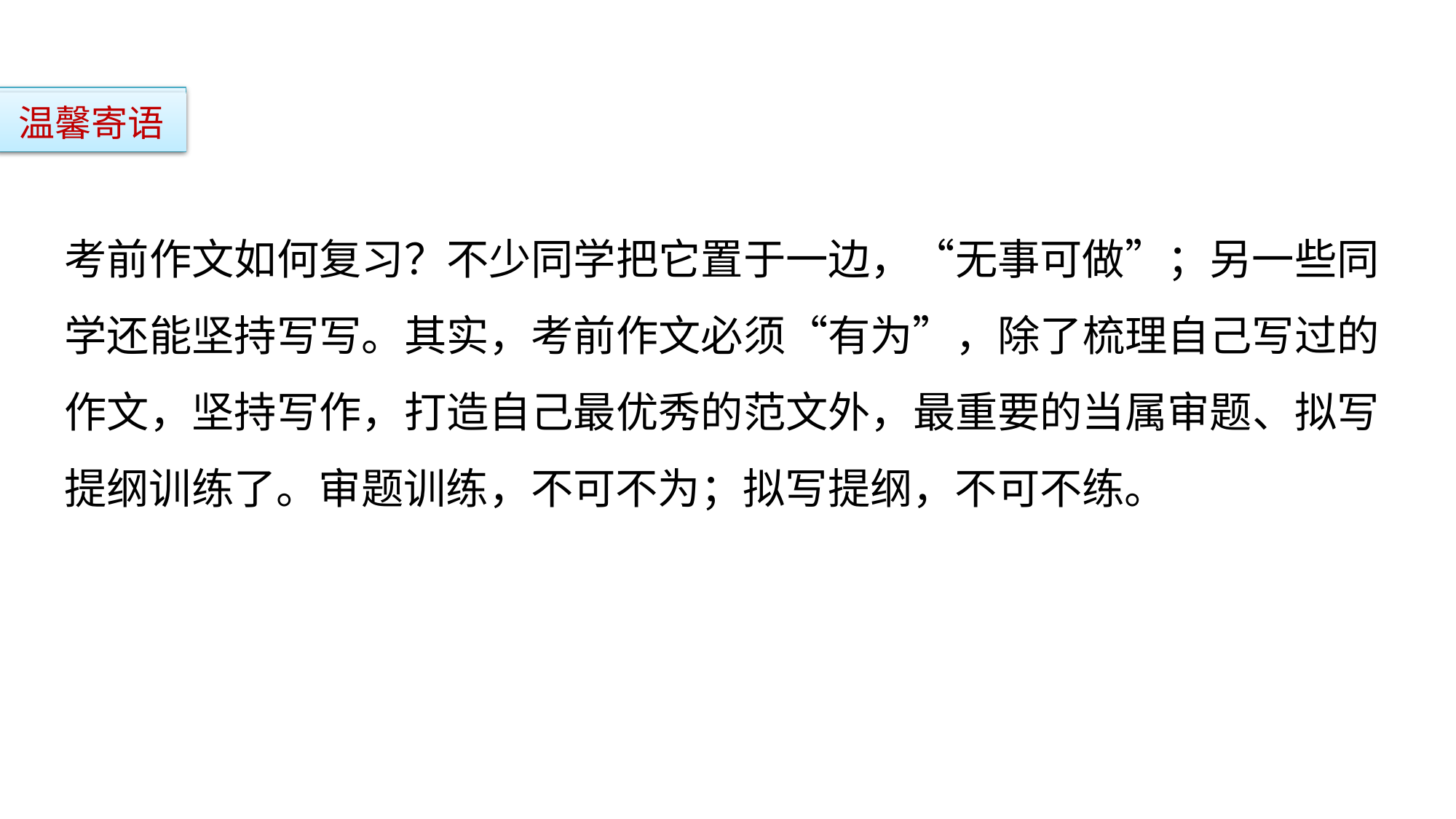

温馨寄语
考前作文如何复习？不少同学把它置于一边，“无事可做”；另一些同学还能坚持写写。其实，考前作文必须“有为”，除了梳理自己写过的作文，坚持写作，打造自己最优秀的范文外，最重要的当属审题、拟写提纲训练了。审题训练，不可不为；拟写提纲，不可不练。